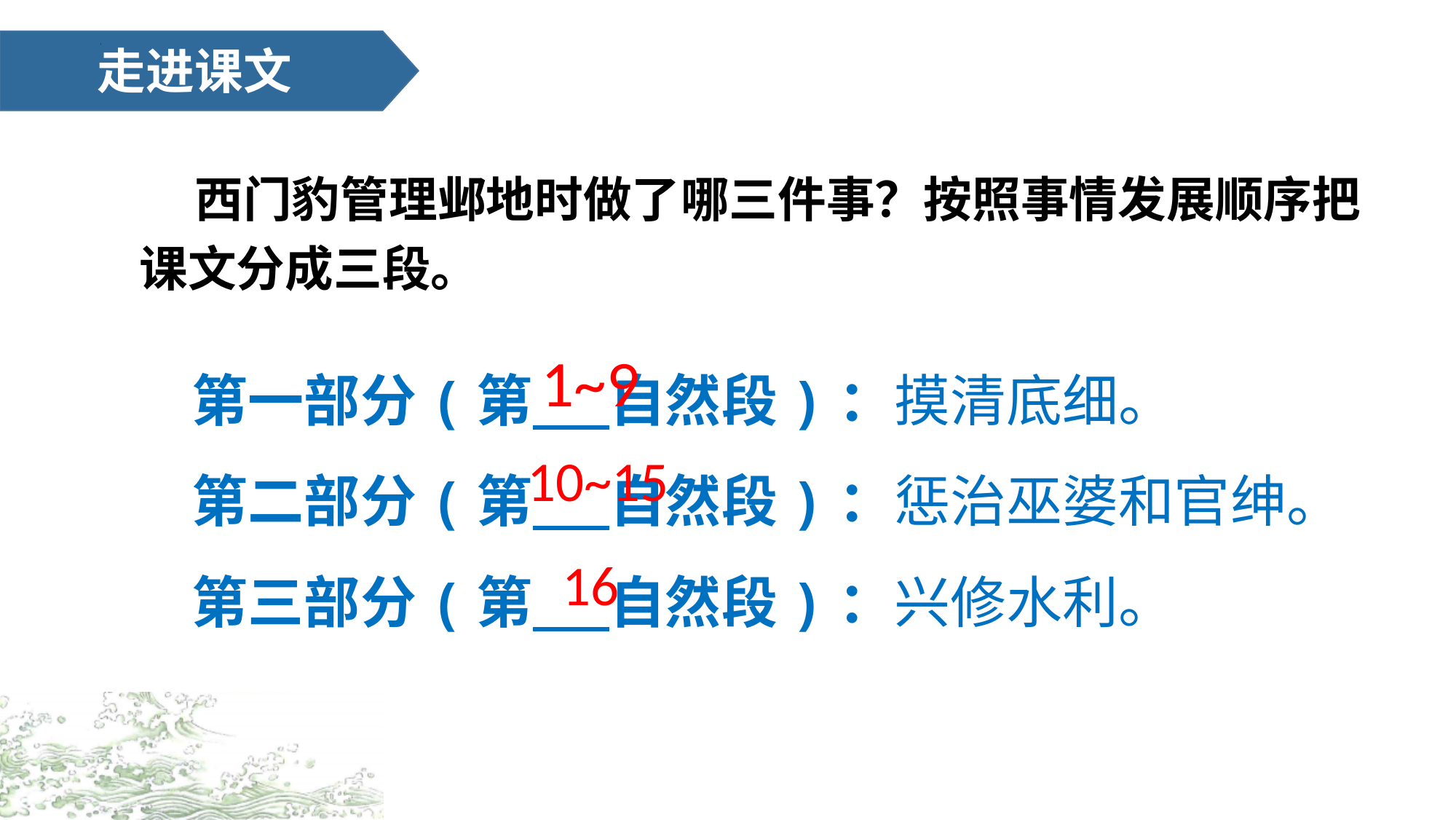

走进课文
    西门豹管理邺地时做了哪三件事？按照事情发展顺序把课文分成三段。
第一部分(第      自然段)：摸清底细。
第二部分(第      自然段)：惩治巫婆和官绅。
第三部分(第      自然段)：兴修水利。
1~9
10~15
16